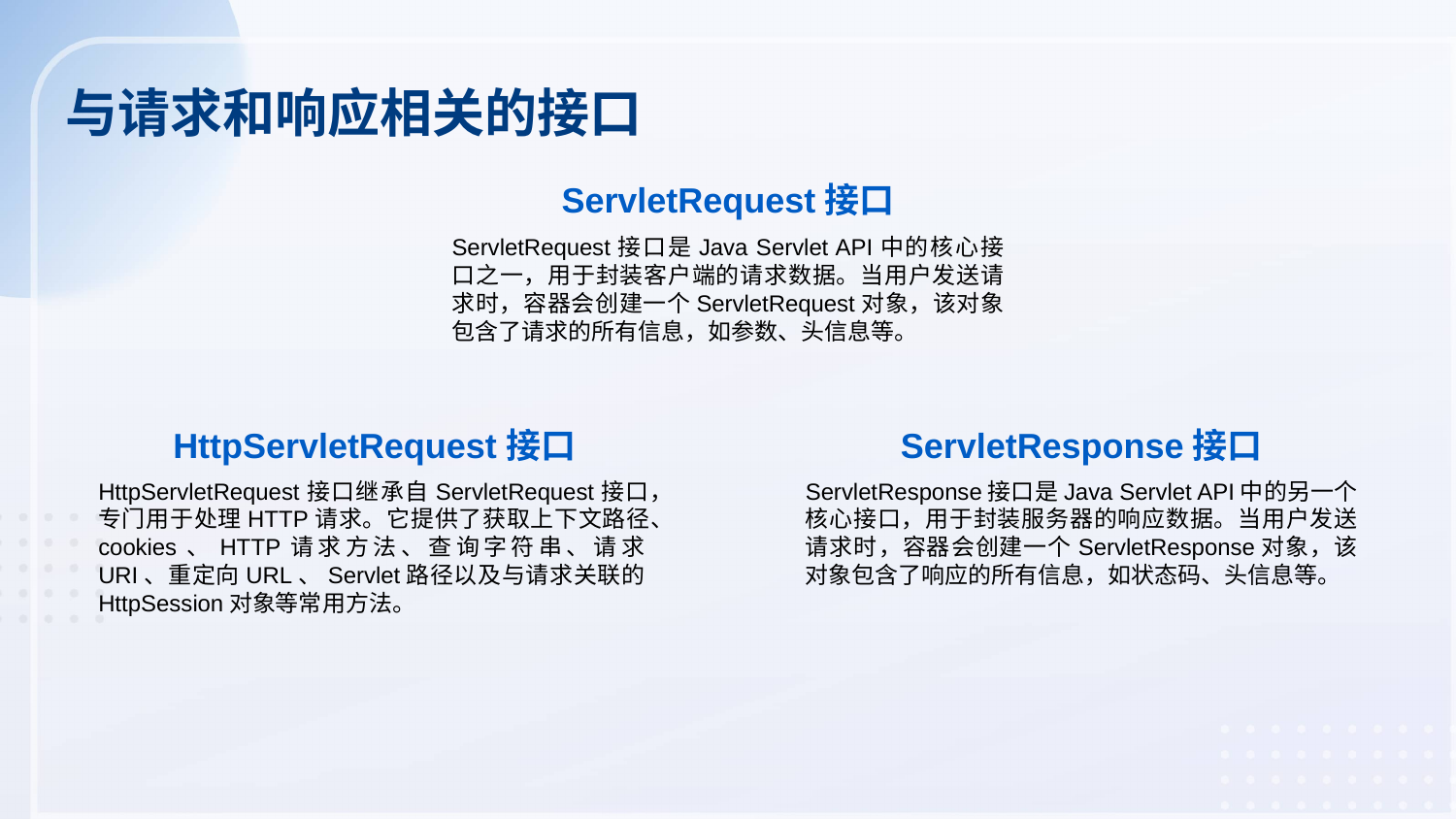

与请求和响应相关的接口
ServletRequest接口
ServletRequest接口是Java Servlet API中的核心接口之一，用于封装客户端的请求数据。当用户发送请求时，容器会创建一个ServletRequest对象，该对象包含了请求的所有信息，如参数、头信息等。
HttpServletRequest接口
ServletResponse接口
HttpServletRequest接口继承自ServletRequest接口，专门用于处理HTTP请求。它提供了获取上下文路径、cookies、HTTP请求方法、查询字符串、请求URI、重定向URL、Servlet路径以及与请求关联的HttpSession对象等常用方法。
ServletResponse接口是Java Servlet API中的另一个核心接口，用于封装服务器的响应数据。当用户发送请求时，容器会创建一个ServletResponse对象，该对象包含了响应的所有信息，如状态码、头信息等。